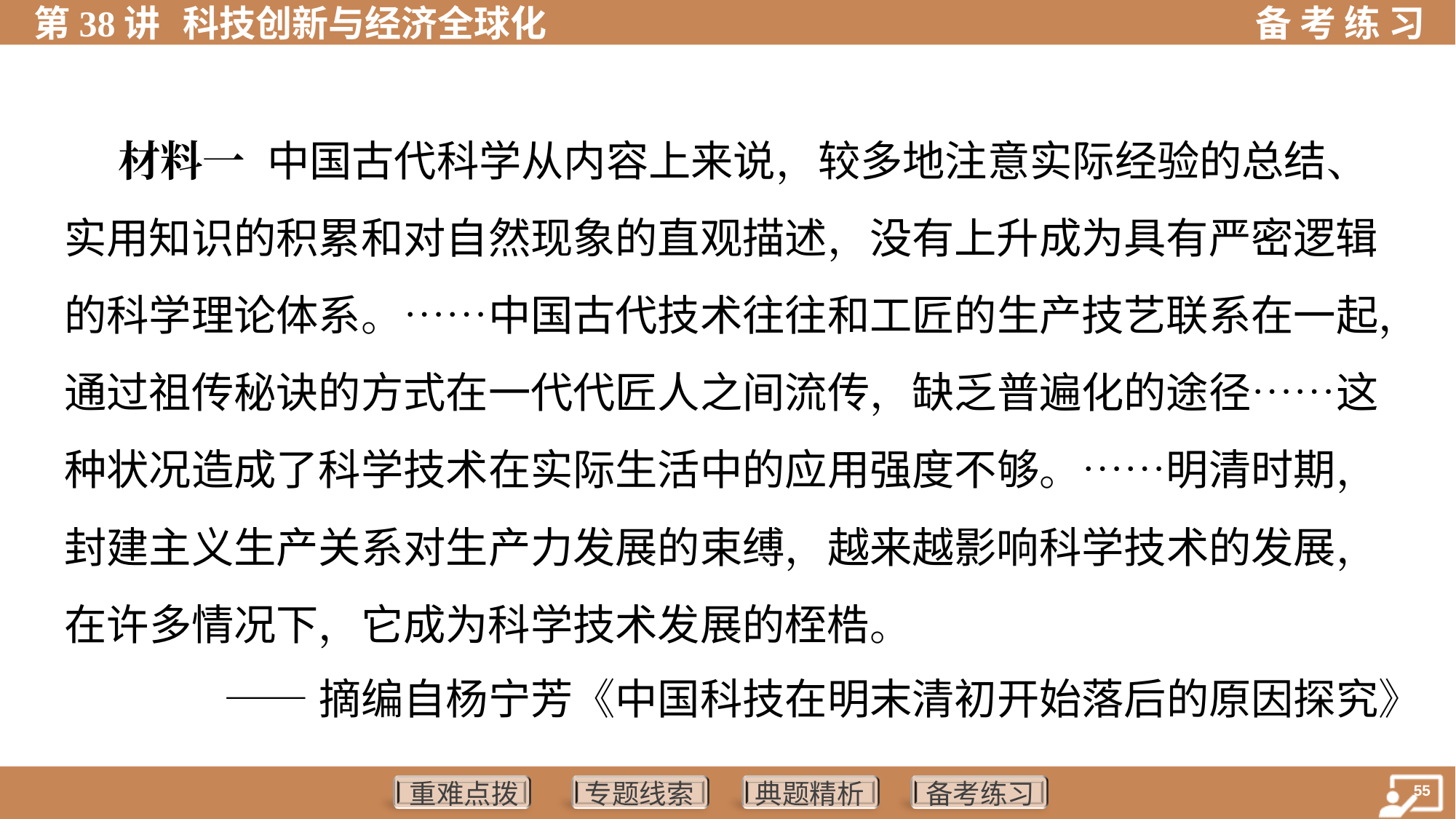

材料一  中国古代科学从内容上来说，较多地注意实际经验的总结、
实用知识的积累和对自然现象的直观描述，没有上升成为具有严密逻辑
的科学理论体系。……中国古代技术往往和工匠的生产技艺联系在一起，
通过祖传秘诀的方式在一代代匠人之间流传，缺乏普遍化的途径……这
种状况造成了科学技术在实际生活中的应用强度不够。……明清时期，
封建主义生产关系对生产力发展的束缚，越来越影响科学技术的发展，
在许多情况下，它成为科学技术发展的桎梏。
——摘编自杨宁芳《中国科技在明末清初开始落后的原因探究》